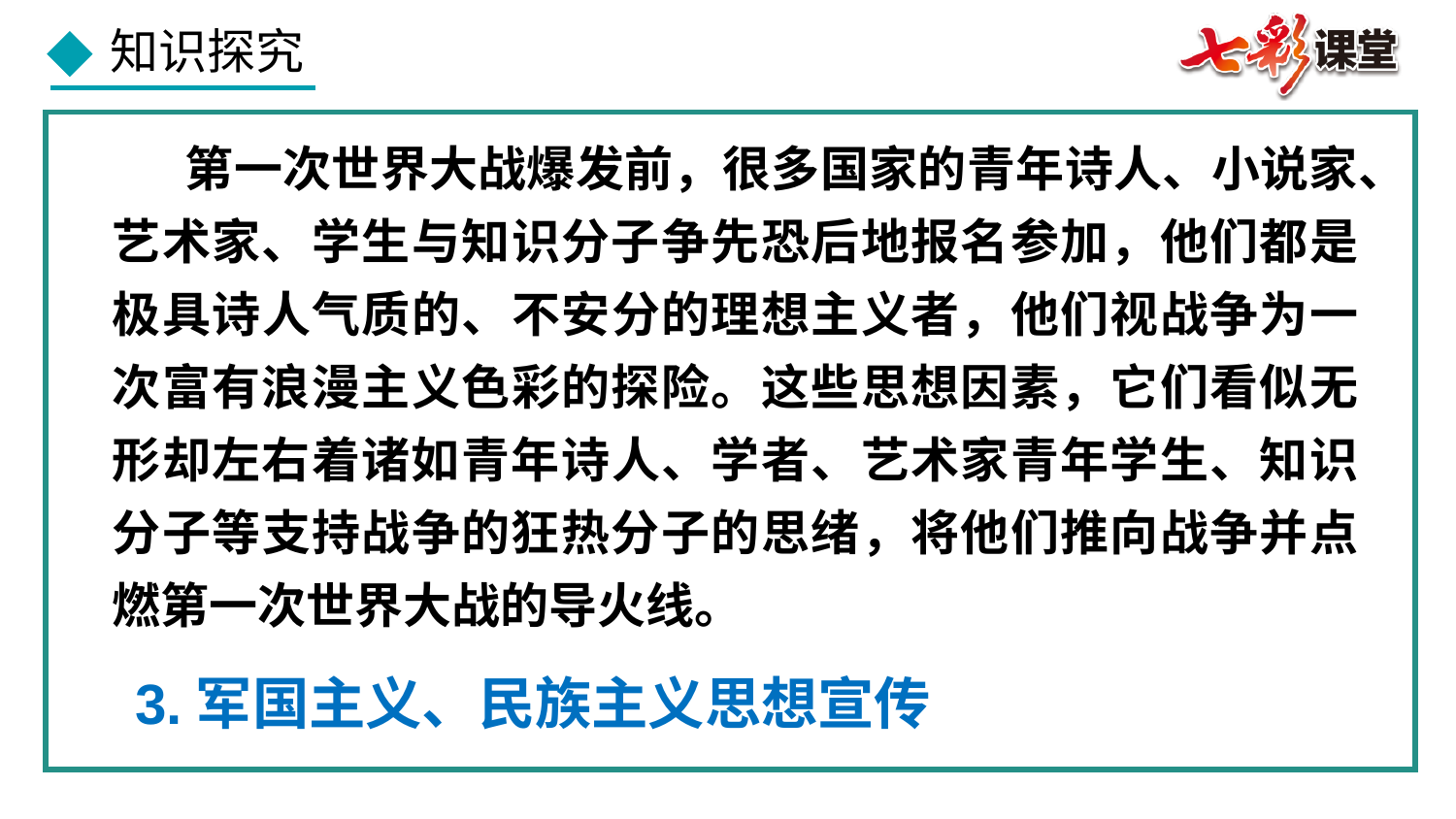

第一次世界大战爆发前，很多国家的青年诗人、小说家、艺术家、学生与知识分子争先恐后地报名参加，他们都是极具诗人气质的、不安分的理想主义者，他们视战争为一次富有浪漫主义色彩的探险。这些思想因素，它们看似无形却左右着诸如青年诗人、学者、艺术家青年学生、知识分子等支持战争的狂热分子的思绪，将他们推向战争并点燃第一次世界大战的导火线。
3.军国主义、民族主义思想宣传